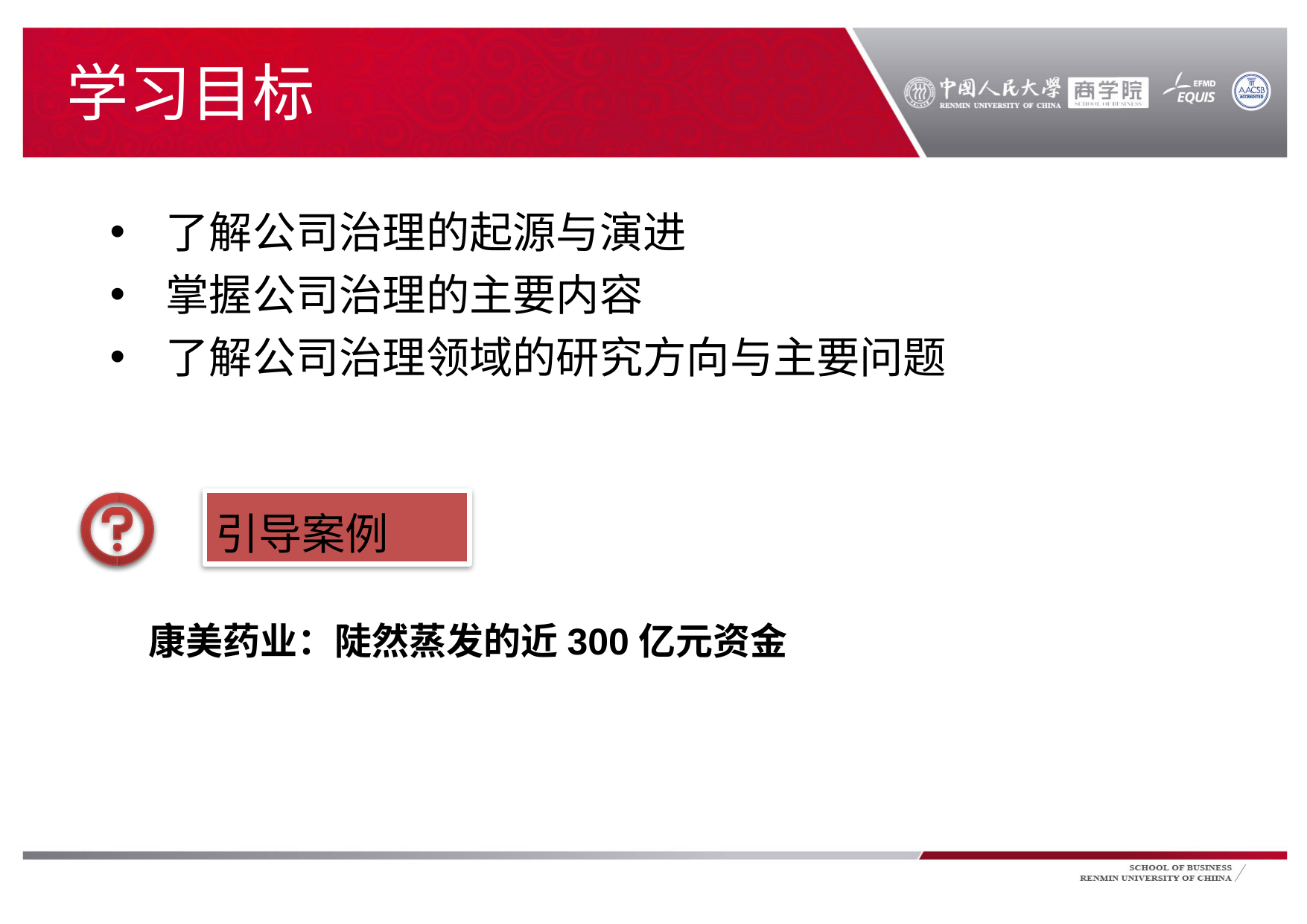

# 学习目标

了解公司治理的起源与演进
掌握公司治理的主要内容
了解公司治理领域的研究方向与主要问题
引导案例

康美药业：陡然蒸发的近300亿元资金